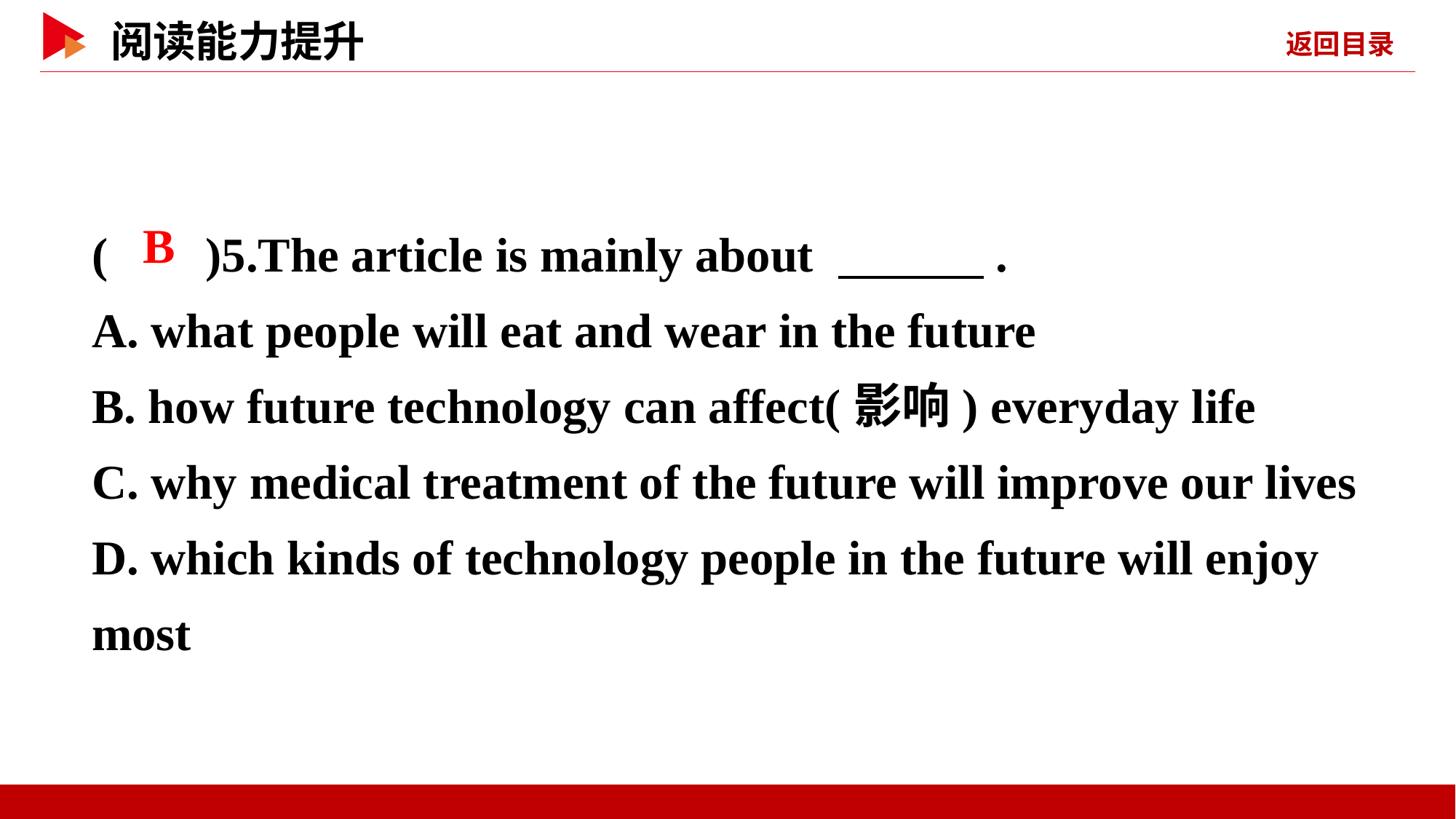

(        )5.The article is mainly about 　　　.
A. what people will eat and wear in the future
B. how future technology can affect(影响) everyday life
C. why medical treatment of the future will improve our lives
D. which kinds of technology people in the future will enjoy most
   B